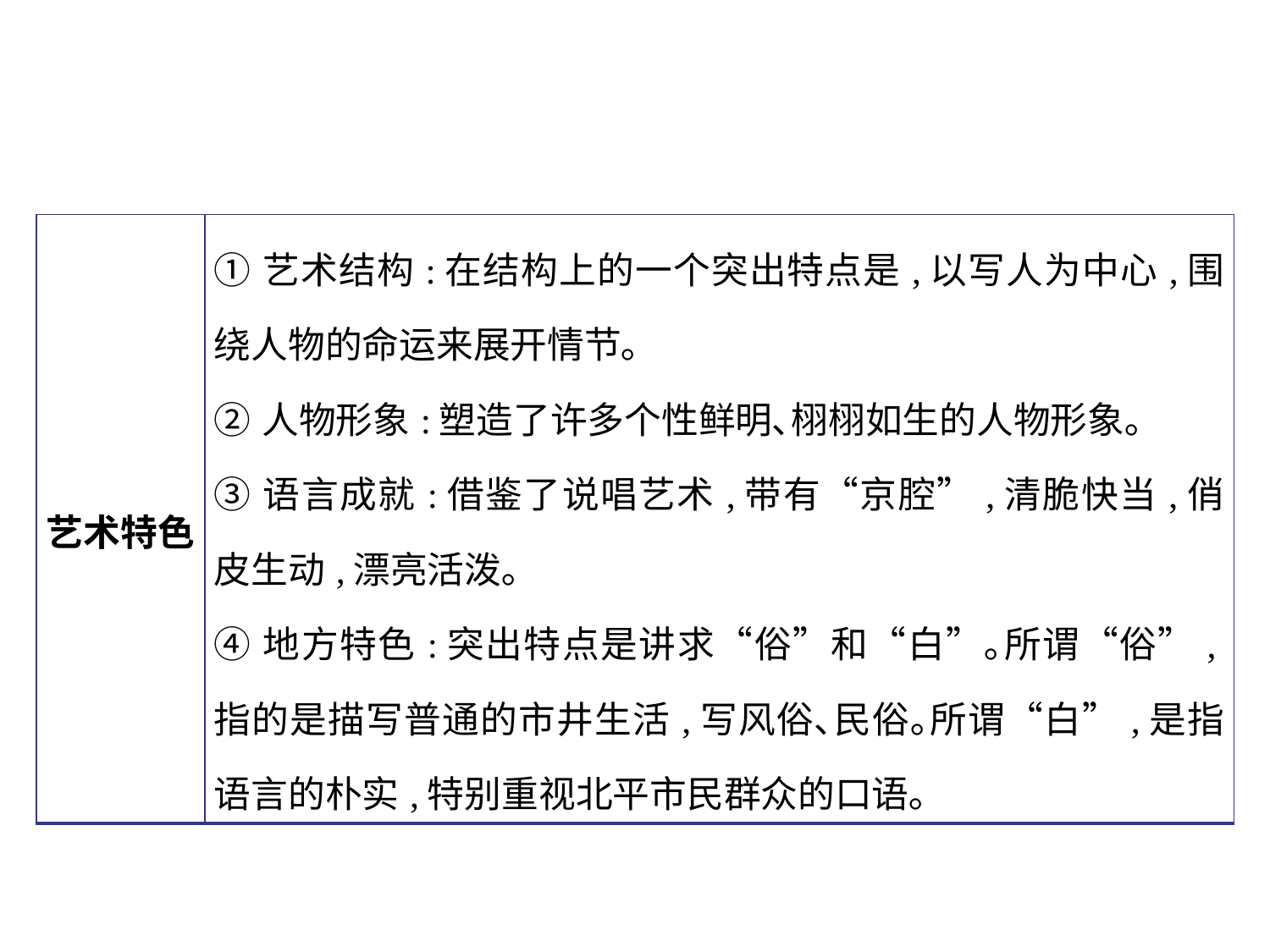

| 艺术特色 | ①艺术结构:在结构上的一个突出特点是,以写人为中心,围绕人物的命运来展开情节｡ ②人物形象:塑造了许多个性鲜明､栩栩如生的人物形象｡ ③语言成就:借鉴了说唱艺术,带有“京腔”,清脆快当,俏皮生动,漂亮活泼｡ ④地方特色:突出特点是讲求“俗”和“白”｡所谓“俗”,指的是描写普通的市井生活,写风俗､民俗｡所谓“白”,是指语言的朴实,特别重视北平市民群众的口语｡ |
| --- | --- |